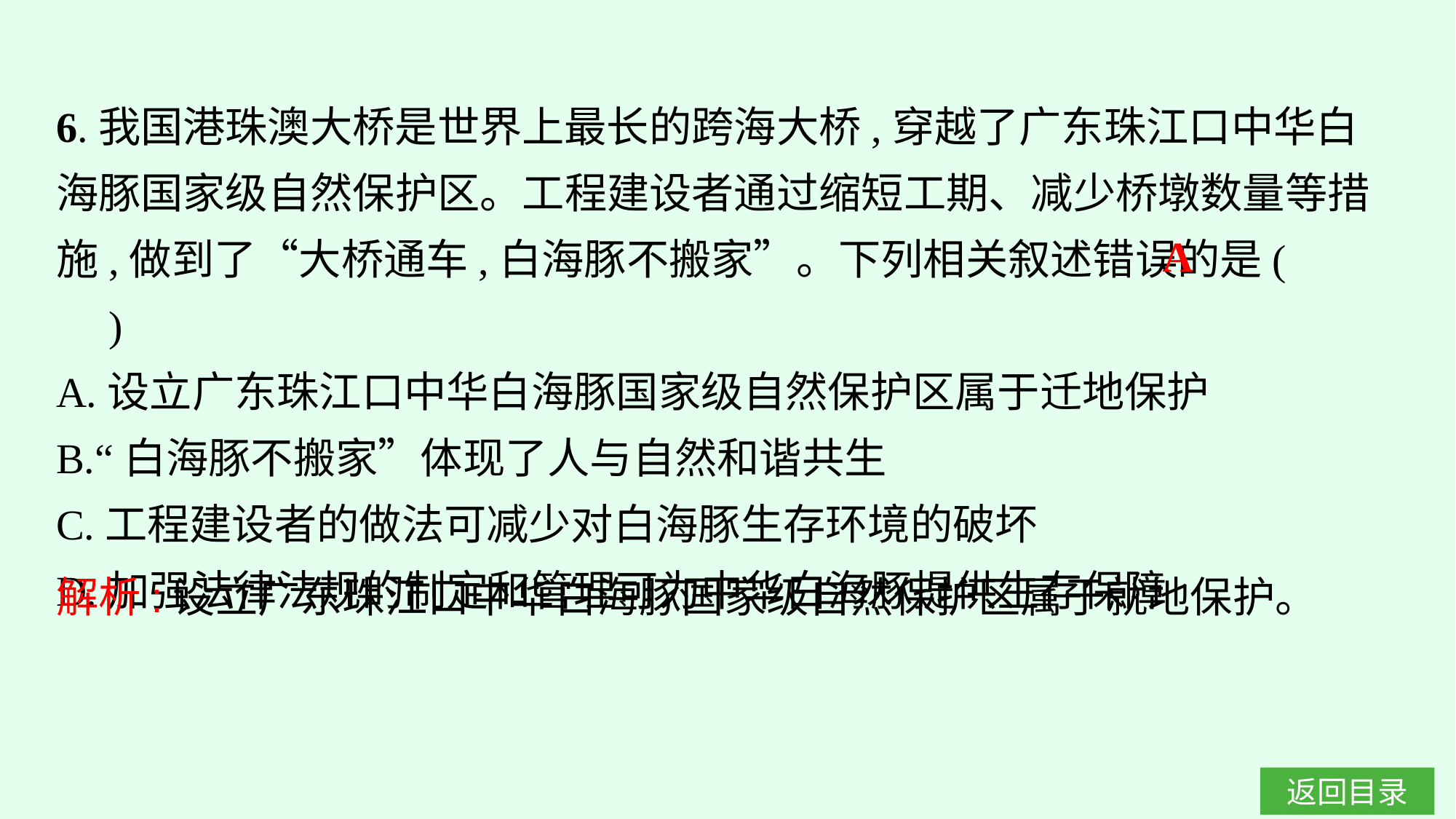

6.我国港珠澳大桥是世界上最长的跨海大桥,穿越了广东珠江口中华白海豚国家级自然保护区。工程建设者通过缩短工期、减少桥墩数量等措施,做到了“大桥通车,白海豚不搬家”。下列相关叙述错误的是(　　)
A.设立广东珠江口中华白海豚国家级自然保护区属于迁地保护
B.“白海豚不搬家”体现了人与自然和谐共生
C.工程建设者的做法可减少对白海豚生存环境的破坏
D.加强法律法规的制定和管理可为中华白海豚提供生存保障
A
解析:设立广东珠江口中华白海豚国家级自然保护区属于就地保护。